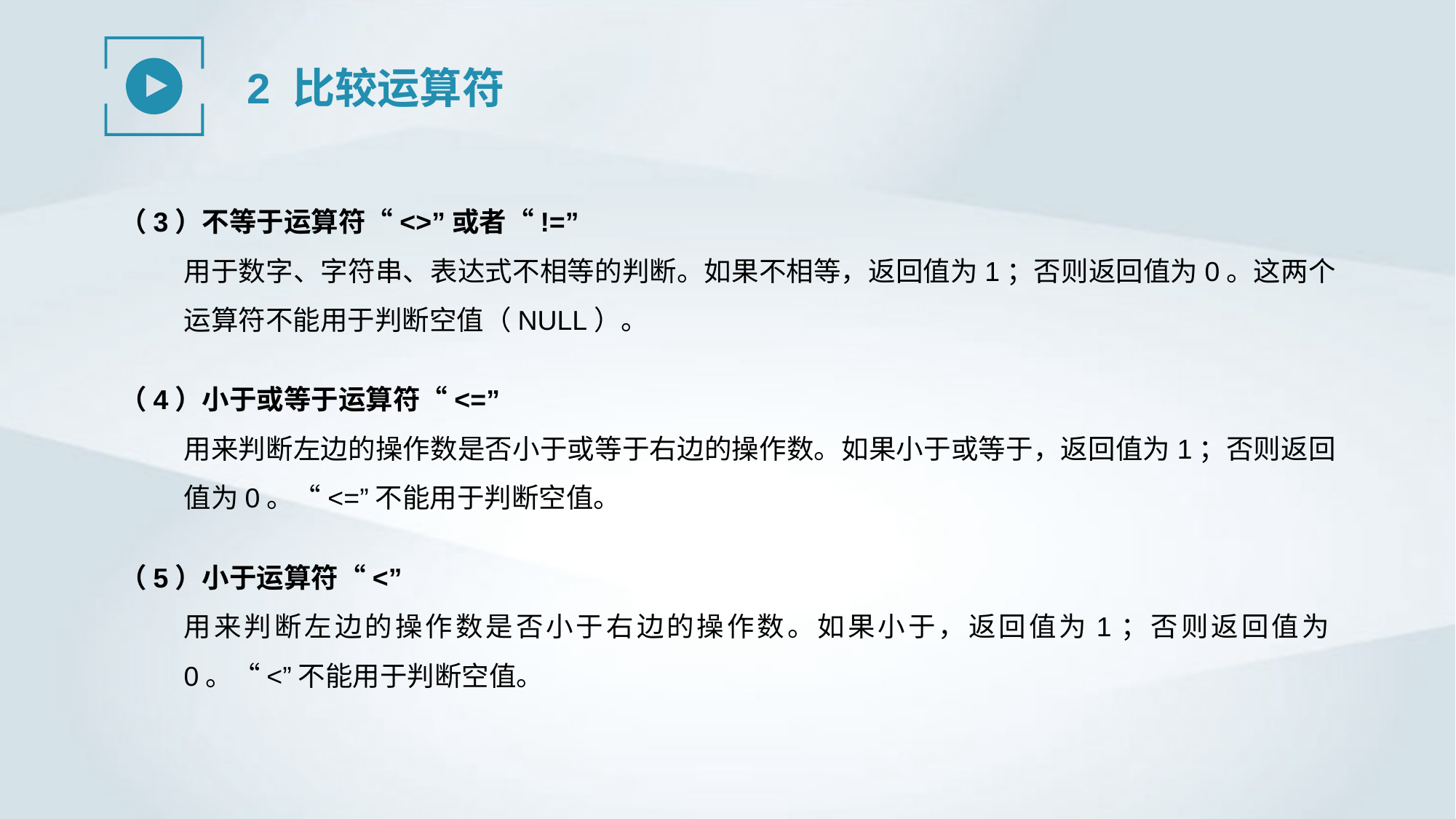

2 比较运算符
（3）不等于运算符“<>”或者“!=”
用于数字、字符串、表达式不相等的判断。如果不相等，返回值为1；否则返回值为0。这两个运算符不能用于判断空值（NULL）。
（4）小于或等于运算符“<=”
用来判断左边的操作数是否小于或等于右边的操作数。如果小于或等于，返回值为1；否则返回值为0。“<=”不能用于判断空值。
（5）小于运算符“<”
用来判断左边的操作数是否小于右边的操作数。如果小于，返回值为1；否则返回值为0。“<”不能用于判断空值。